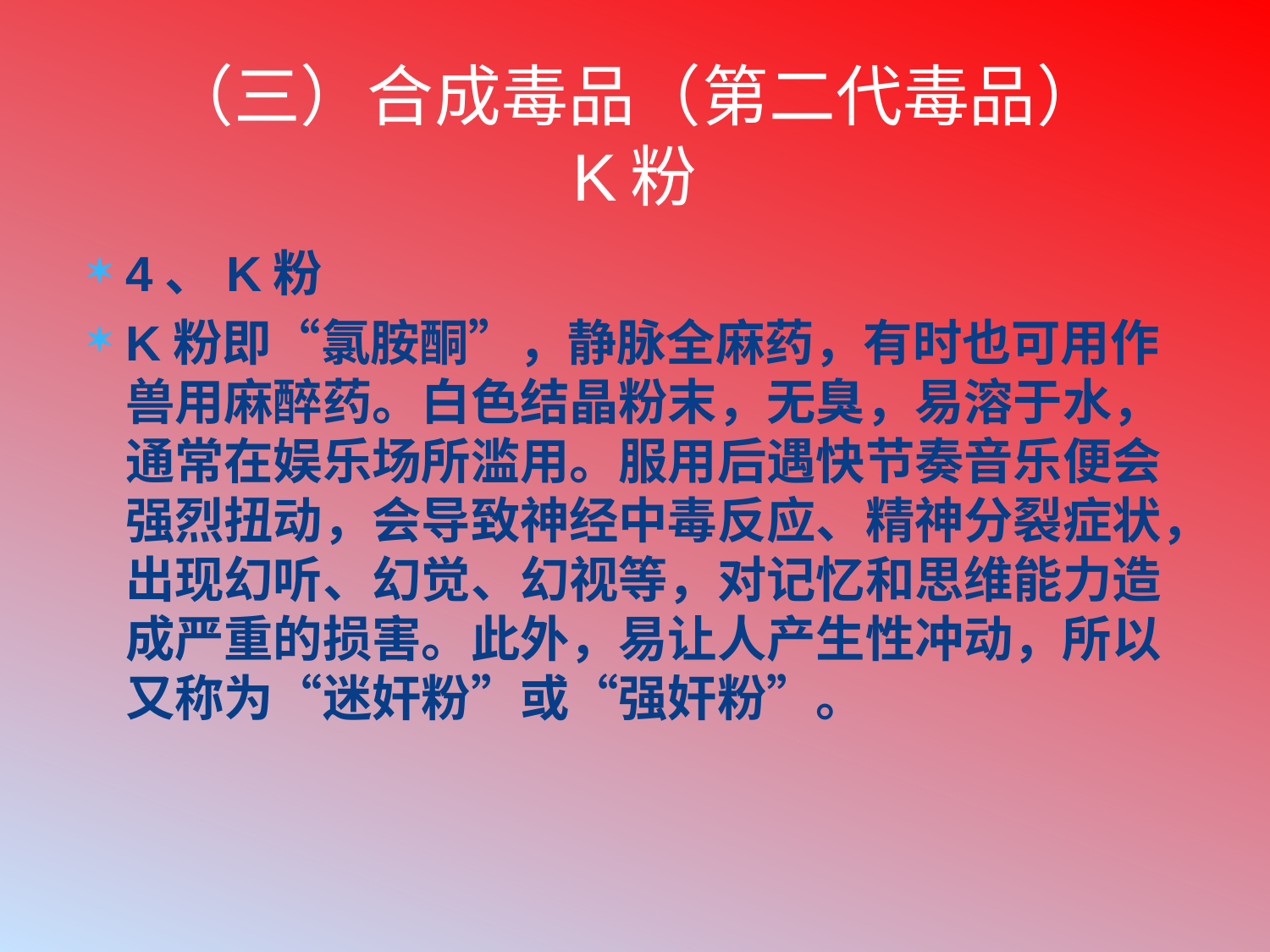

# （三）合成毒品（第二代毒品） K粉
4、K粉
K粉即“氯胺酮”，静脉全麻药，有时也可用作兽用麻醉药。白色结晶粉末，无臭，易溶于水，通常在娱乐场所滥用。服用后遇快节奏音乐便会强烈扭动，会导致神经中毒反应、精神分裂症状，出现幻听、幻觉、幻视等，对记忆和思维能力造成严重的损害。此外，易让人产生性冲动，所以又称为“迷奸粉”或“强奸粉”。